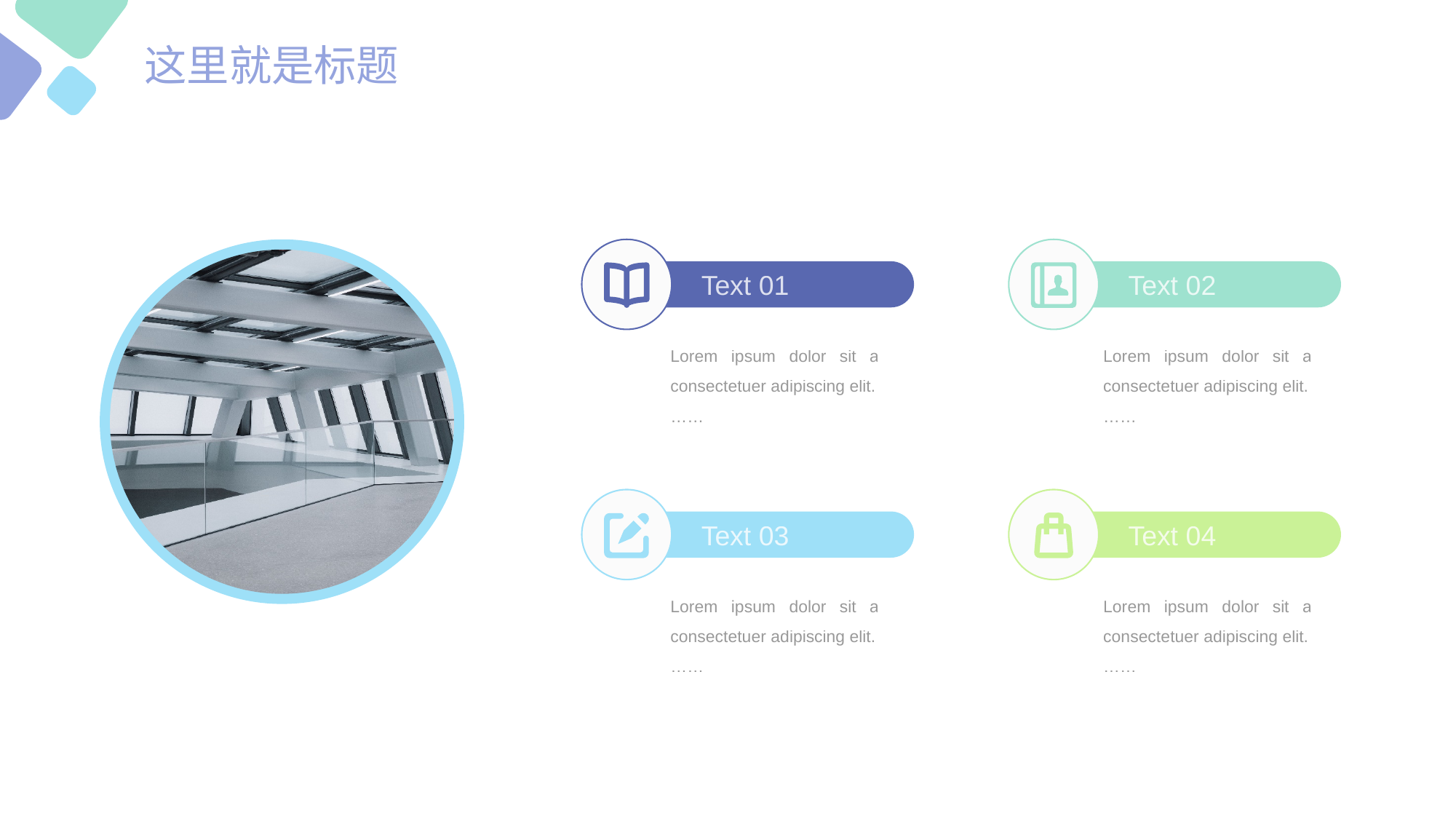

这里就是标题

Text 01

Text 02

Lorem ipsum dolor sit amet, consectetuer adipiscing elit.
……

Lorem ipsum dolor sit amet, consectetuer adipiscing elit.
……

Text 03

Text 04

Lorem ipsum dolor sit amet, consectetuer adipiscing elit.
……

Lorem ipsum dolor sit amet, consectetuer adipiscing elit.
……